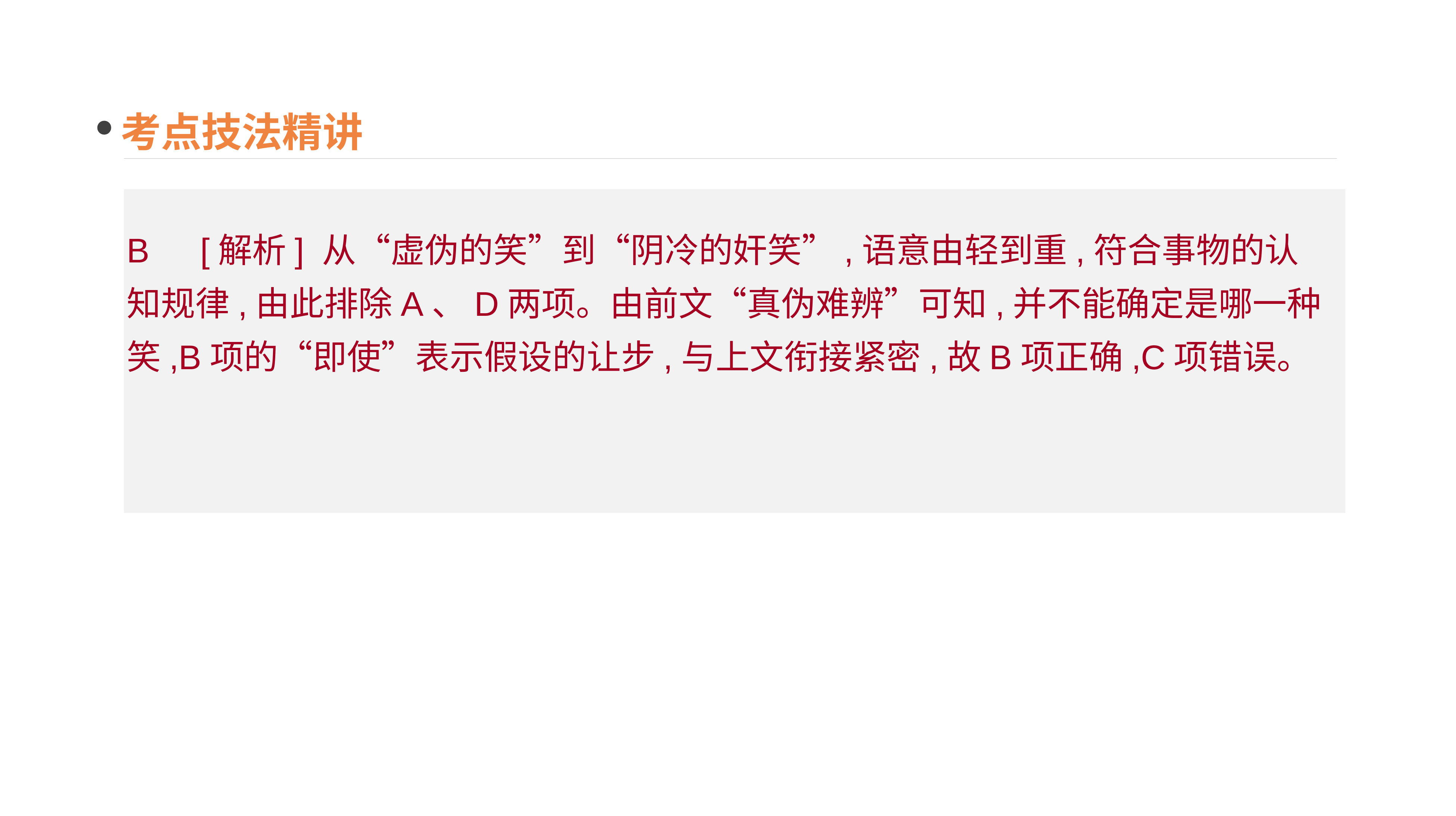

考点技法精讲

B　[解析] 从“虚伪的笑”到“阴冷的奸笑”,语意由轻到重,符合事物的认知规律,由此排除A、D两项。由前文“真伪难辨”可知,并不能确定是哪一种笑,B项的“即使”表示假设的让步,与上文衔接紧密,故B项正确,C项错误。